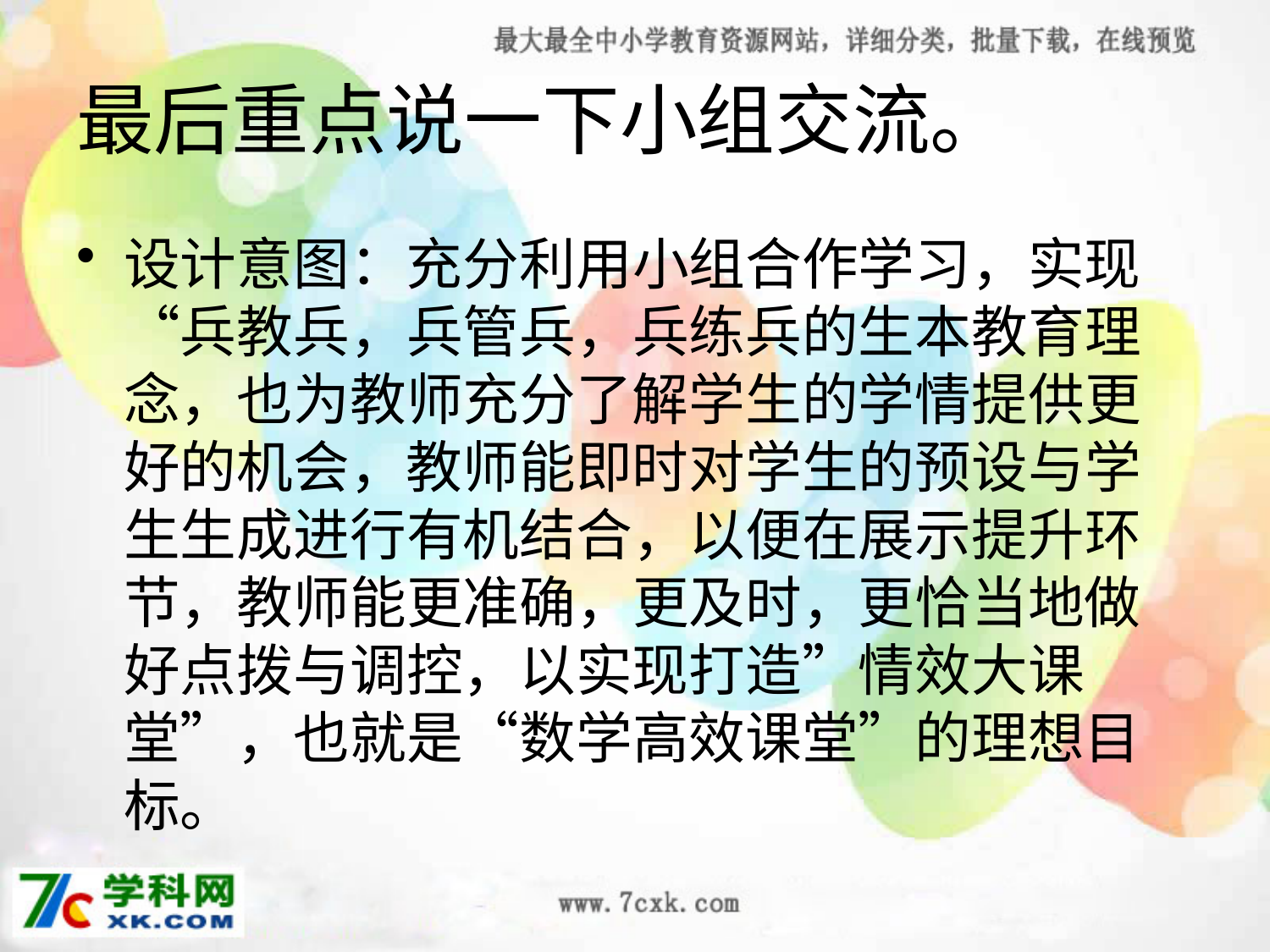

最后重点说一下小组交流。
设计意图：充分利用小组合作学习，实现“兵教兵，兵管兵，兵练兵的生本教育理念，也为教师充分了解学生的学情提供更好的机会，教师能即时对学生的预设与学生生成进行有机结合，以便在展示提升环节，教师能更准确，更及时，更恰当地做好点拨与调控，以实现打造”情效大课堂”，也就是“数学高效课堂”的理想目标。